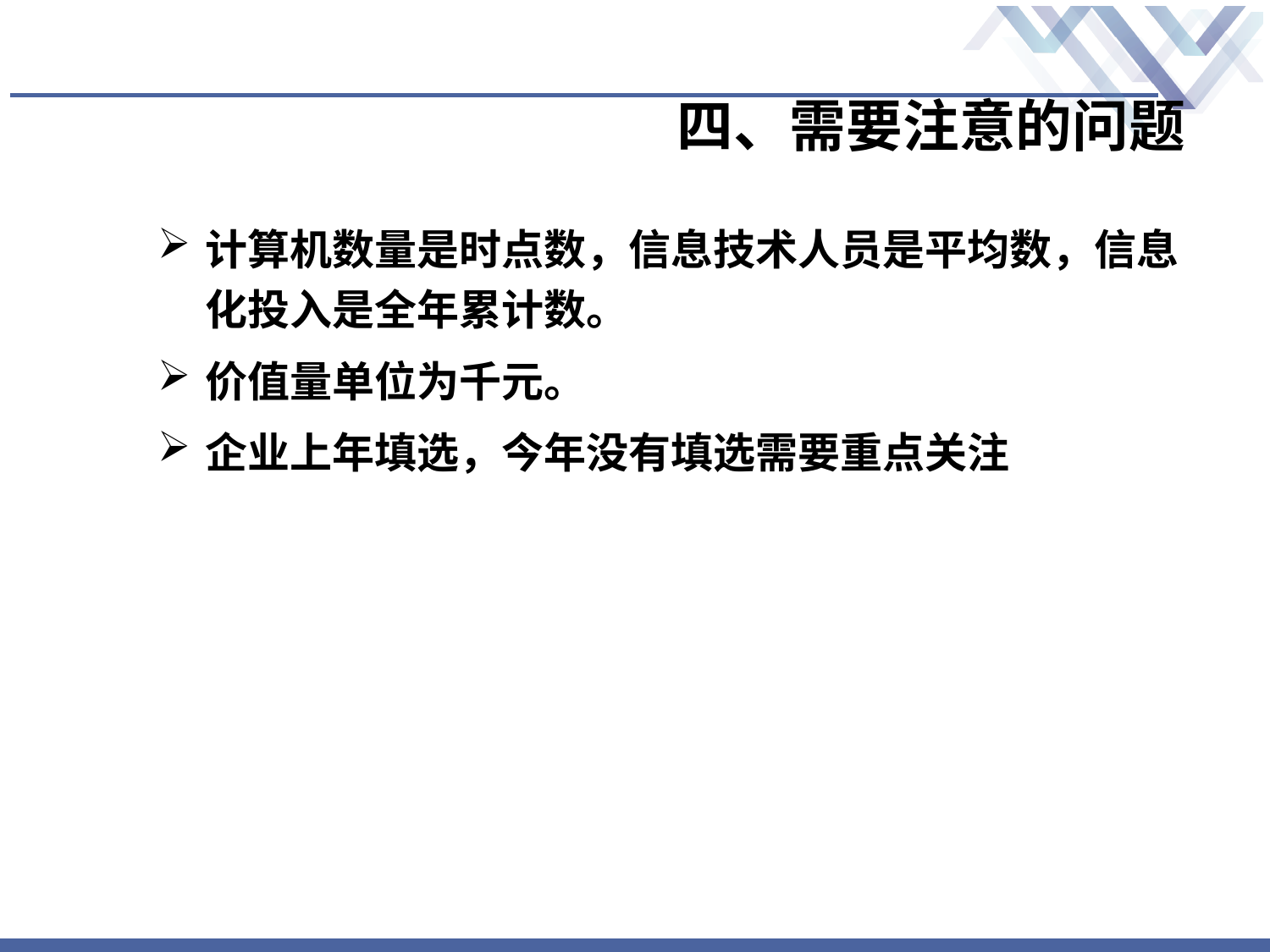

# 四、需要注意的问题
计算机数量是时点数，信息技术人员是平均数，信息化投入是全年累计数。
价值量单位为千元。
企业上年填选，今年没有填选需要重点关注